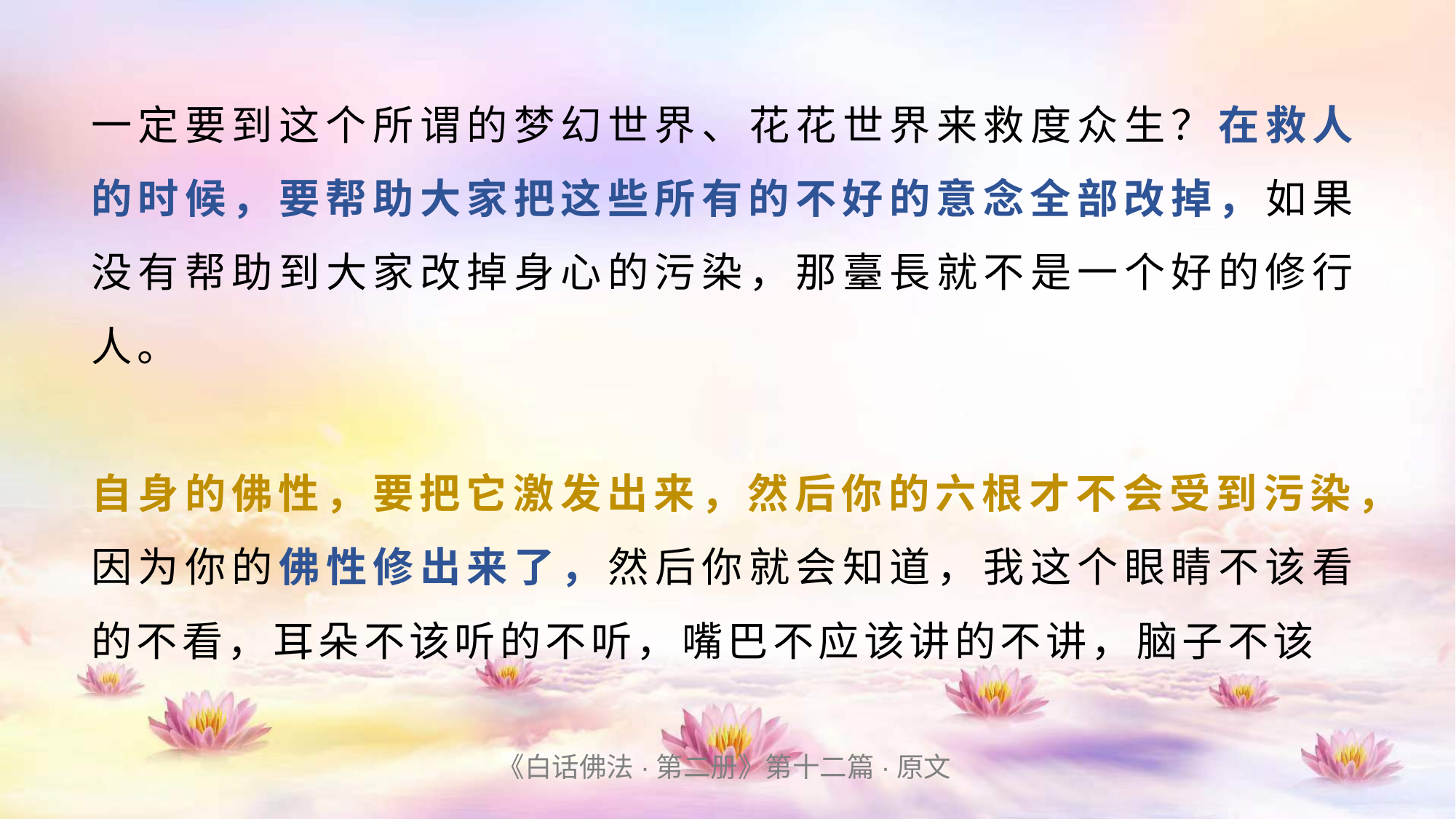

# 一定要到这个所谓的梦幻世界、花花世界来救度众生？在救人的时候，要帮助大家把这些所有的不好的意念全部改掉，如果没有帮助到大家改掉身心的污染，那臺長就不是一个好的修行人。 自身的佛性，要把它激发出来，然后你的六根才不会受到污染，因为你的佛性修出来了，然后你就会知道，我这个眼睛不该看的不看，耳朵不该听的不听，嘴巴不应该讲的不讲，脑子不该
《白话佛法·第二册》第十二篇·原文